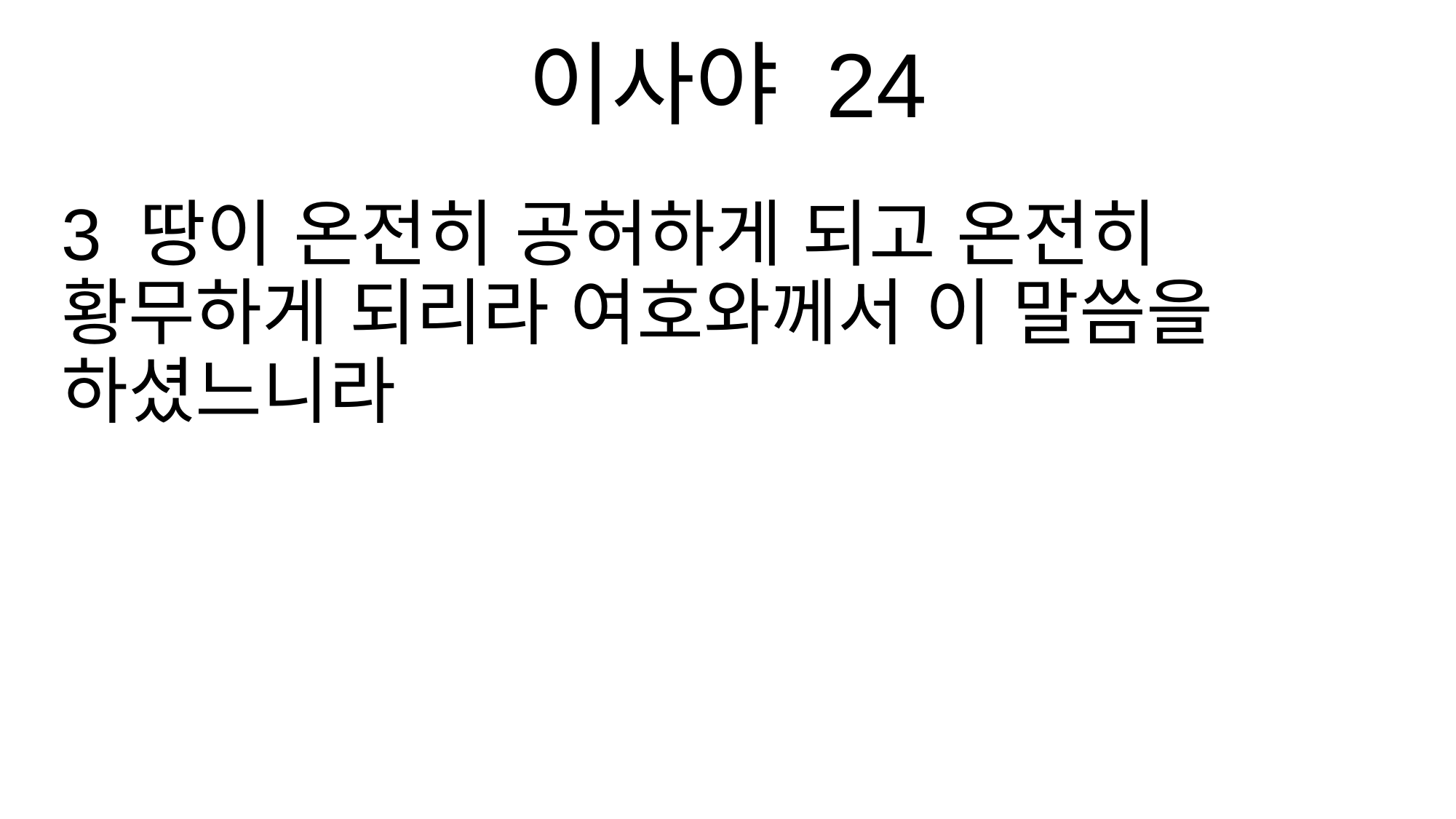

이사야 24
3 땅이 온전히 공허하게 되고 온전히 황무하게 되리라 여호와께서 이 말씀을 하셨느니라